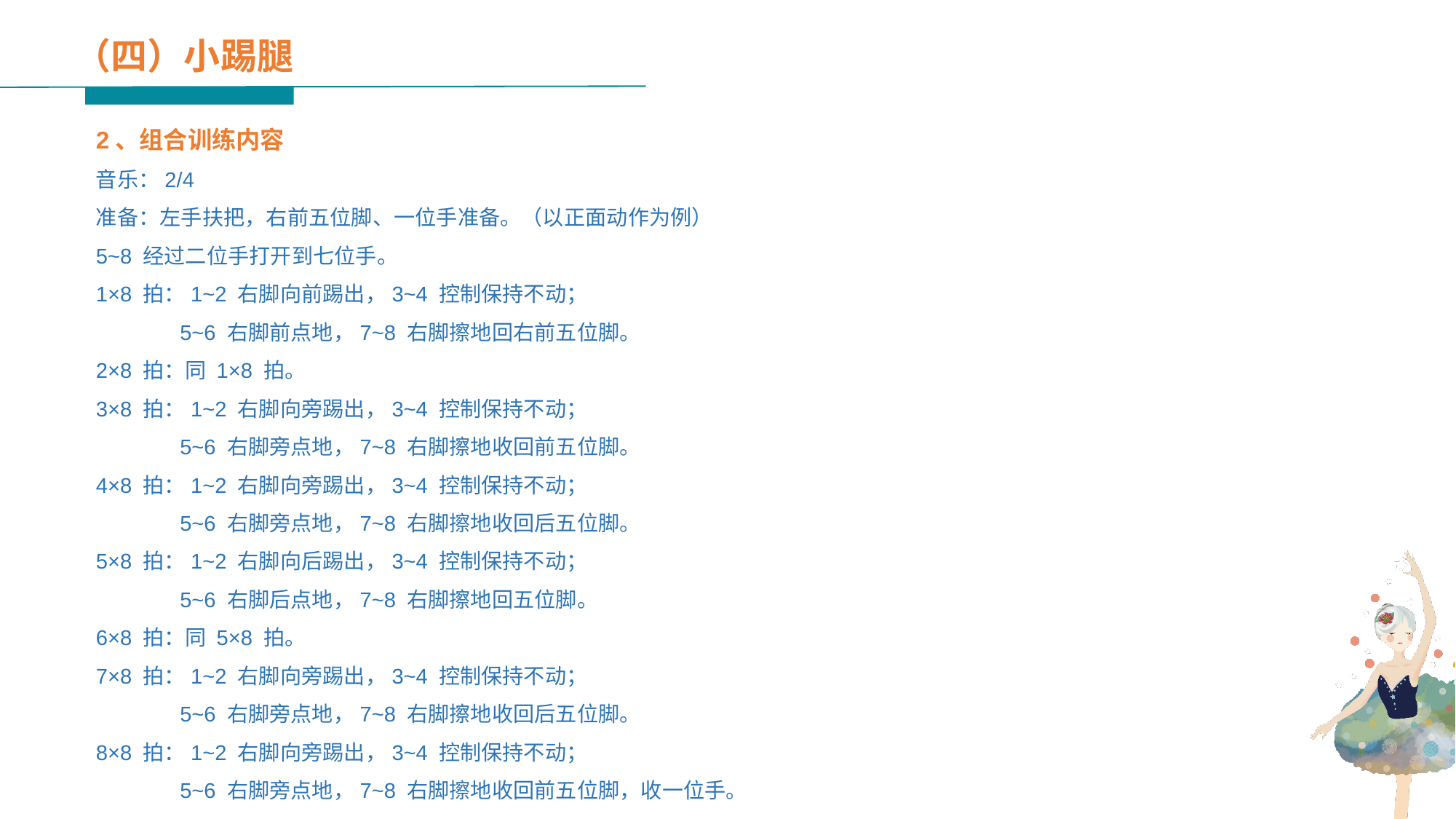

（四）小踢腿

2、组合训练内容
音乐：2/4
准备：左手扶把，右前五位脚、一位手准备。（以正面动作为例）
5~8 经过二位手打开到七位手。
1×8 拍：1~2 右脚向前踢出，3~4 控制保持不动；
              5~6 右脚前点地，7~8 右脚擦地回右前五位脚。
2×8 拍：同 1×8 拍。
3×8 拍：1~2 右脚向旁踢出，3~4 控制保持不动；
              5~6 右脚旁点地，7~8 右脚擦地收回前五位脚。
4×8 拍：1~2 右脚向旁踢出，3~4 控制保持不动；
              5~6 右脚旁点地，7~8 右脚擦地收回后五位脚。
5×8 拍：1~2 右脚向后踢出，3~4 控制保持不动；
              5~6 右脚后点地，7~8 右脚擦地回五位脚。
6×8 拍：同 5×8 拍。
7×8 拍：1~2 右脚向旁踢出，3~4 控制保持不动；
              5~6 右脚旁点地，7~8 右脚擦地收回后五位脚。
8×8 拍：1~2 右脚向旁踢出，3~4 控制保持不动；
              5~6 右脚旁点地，7~8 右脚擦地收回前五位脚，收一位手。